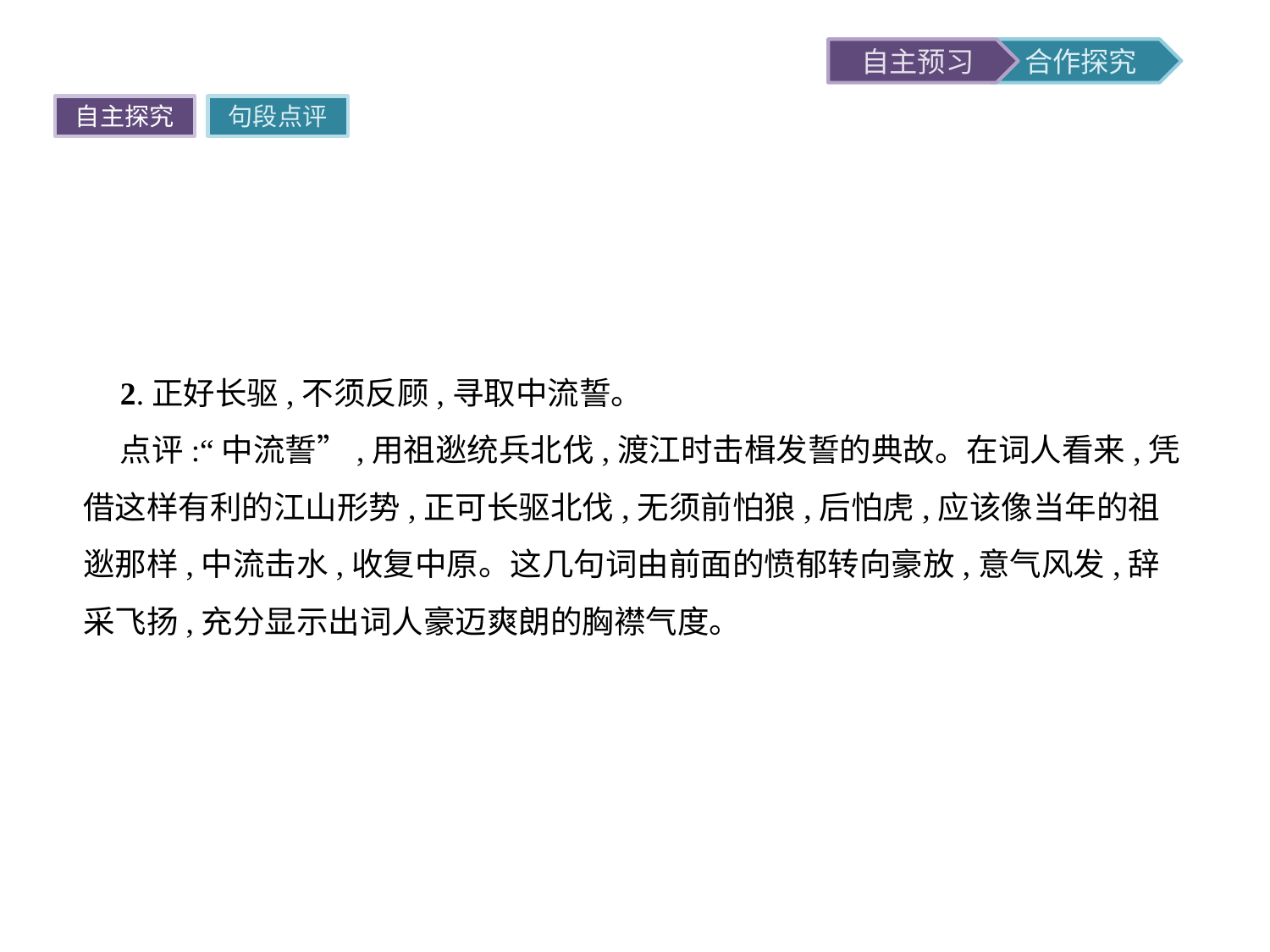

自主探究
句段点评
2.正好长驱,不须反顾,寻取中流誓。
点评:“中流誓”,用祖逖统兵北伐,渡江时击楫发誓的典故。在词人看来,凭借这样有利的江山形势,正可长驱北伐,无须前怕狼,后怕虎,应该像当年的祖逖那样,中流击水,收复中原。这几句词由前面的愤郁转向豪放,意气风发,辞采飞扬,充分显示出词人豪迈爽朗的胸襟气度。